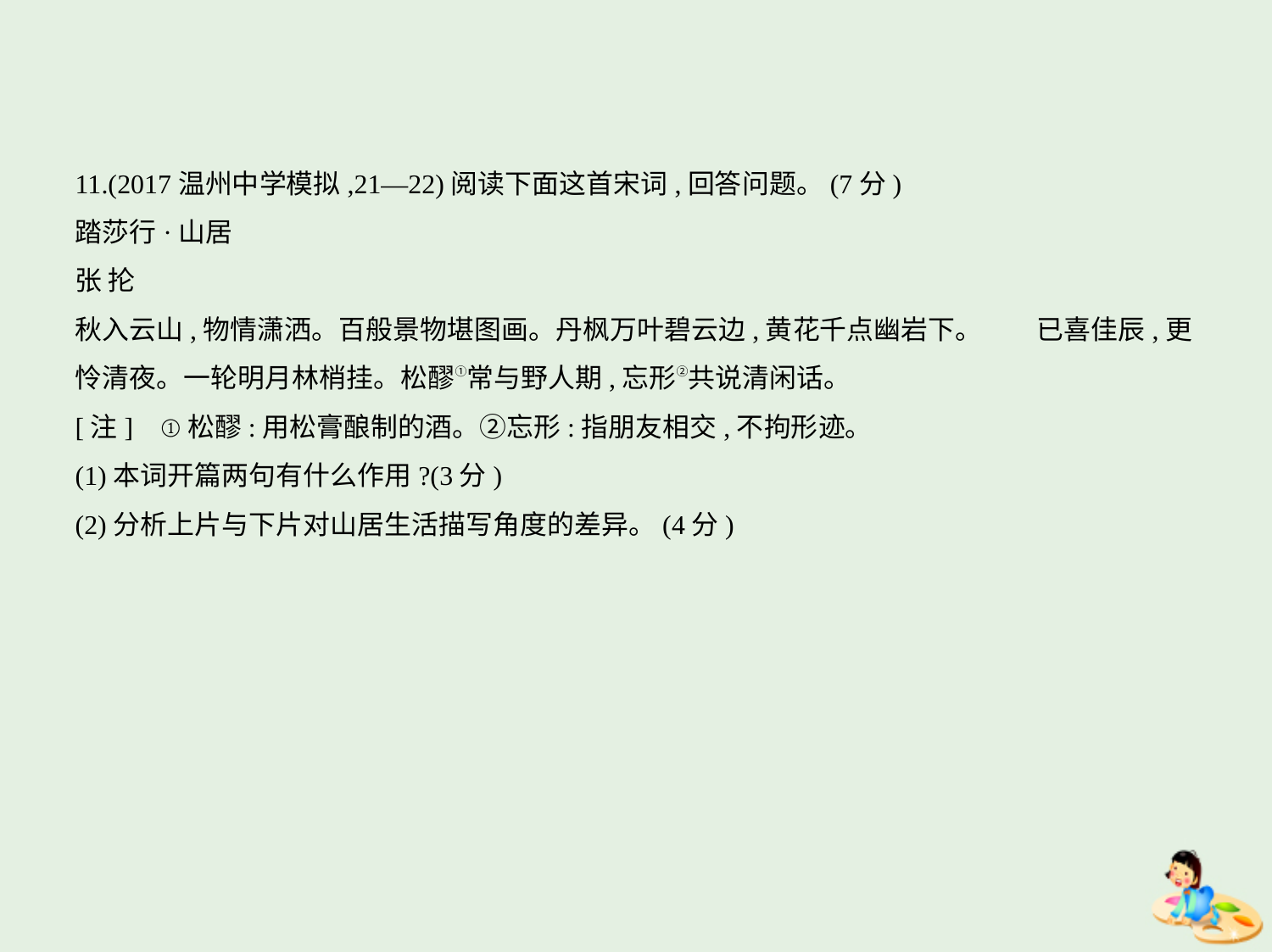

11.(2017温州中学模拟,21—22)阅读下面这首宋词,回答问题。(7分)
踏莎行·山居
张 抡
秋入云山,物情潇洒。百般景物堪图画。丹枫万叶碧云边,黄花千点幽岩下。　　已喜佳辰,更
怜清夜。一轮明月林梢挂。松醪①常与野人期,忘形②共说清闲话。
[注]    ①松醪:用松膏酿制的酒。②忘形:指朋友相交,不拘形迹。
(1)本词开篇两句有什么作用?(3分)
(2)分析上片与下片对山居生活描写角度的差异。(4分)